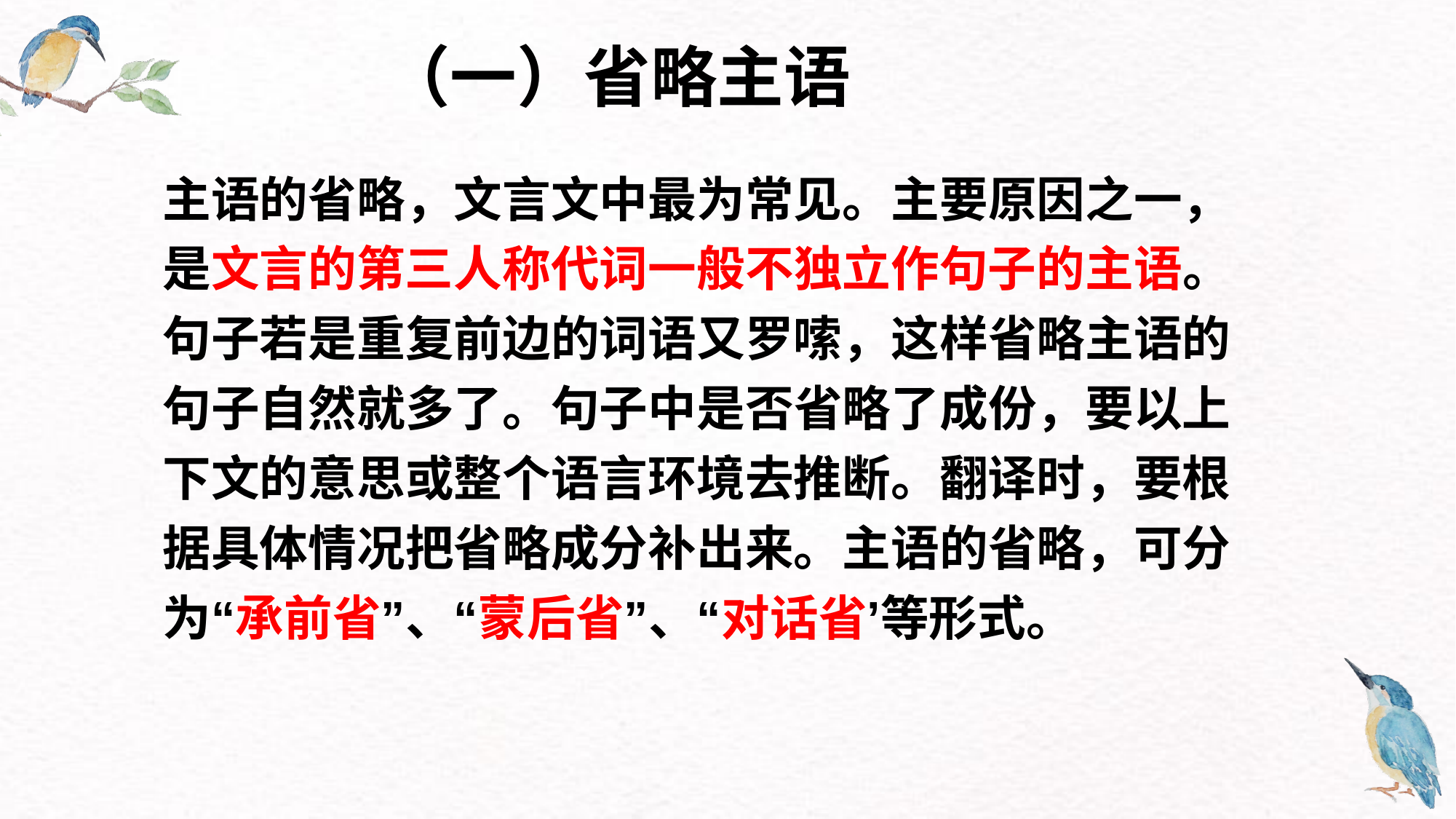

（一）省略主语
主语的省略，文言文中最为常见。主要原因之一，是文言的第三人称代词一般不独立作句子的主语。句子若是重复前边的词语又罗嗦，这样省略主语的句子自然就多了。句子中是否省略了成份，要以上下文的意思或整个语言环境去推断。翻译时，要根据具体情况把省略成分补出来。主语的省略，可分为“承前省”、“蒙后省”、“对话省’等形式。